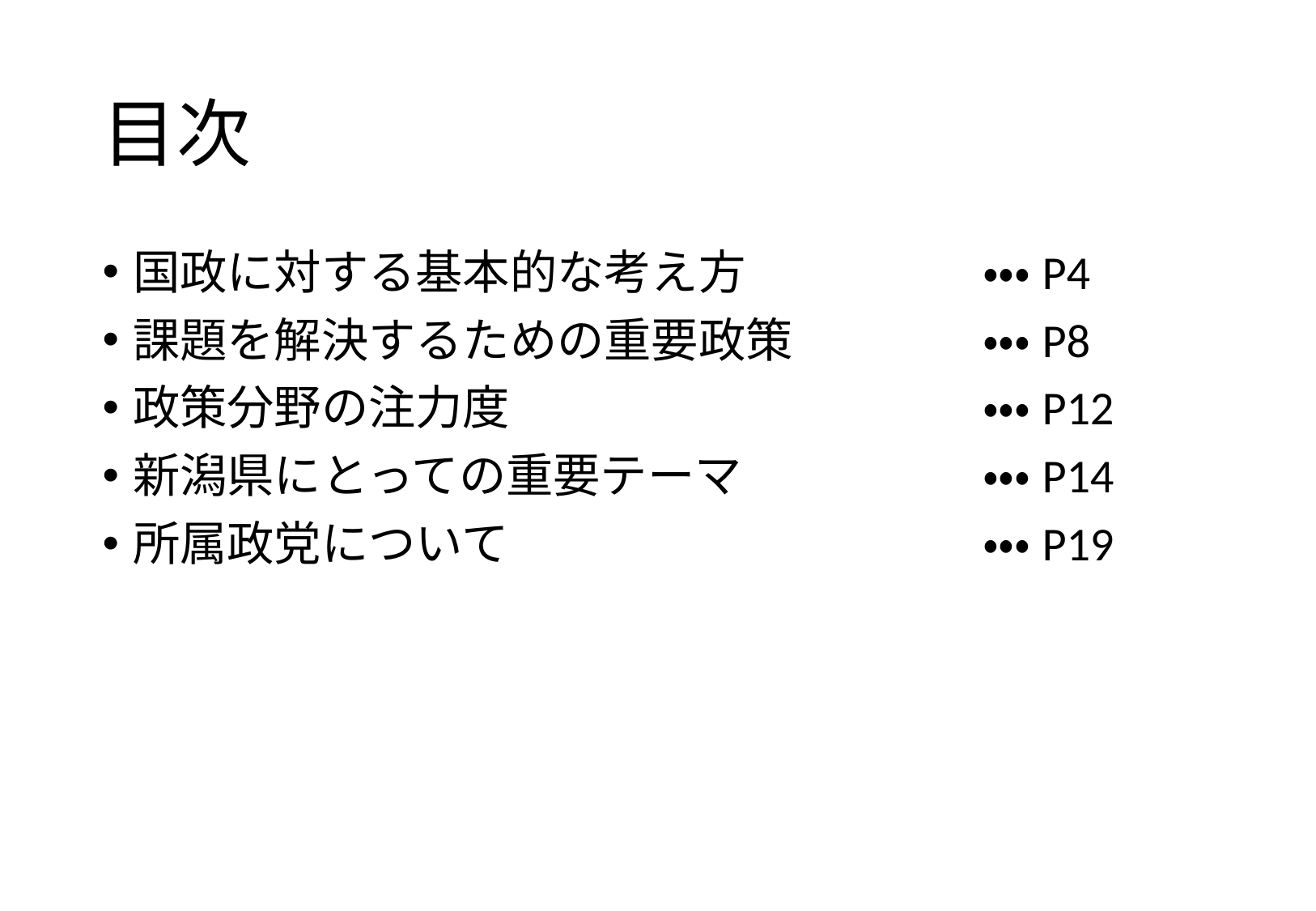

# 目次
国政に対する基本的な考え方		・・・P4
課題を解決するための重要政策		・・・P8
政策分野の注力度				・・・P12
新潟県にとっての重要テーマ		・・・P14
所属政党について				・・・P19